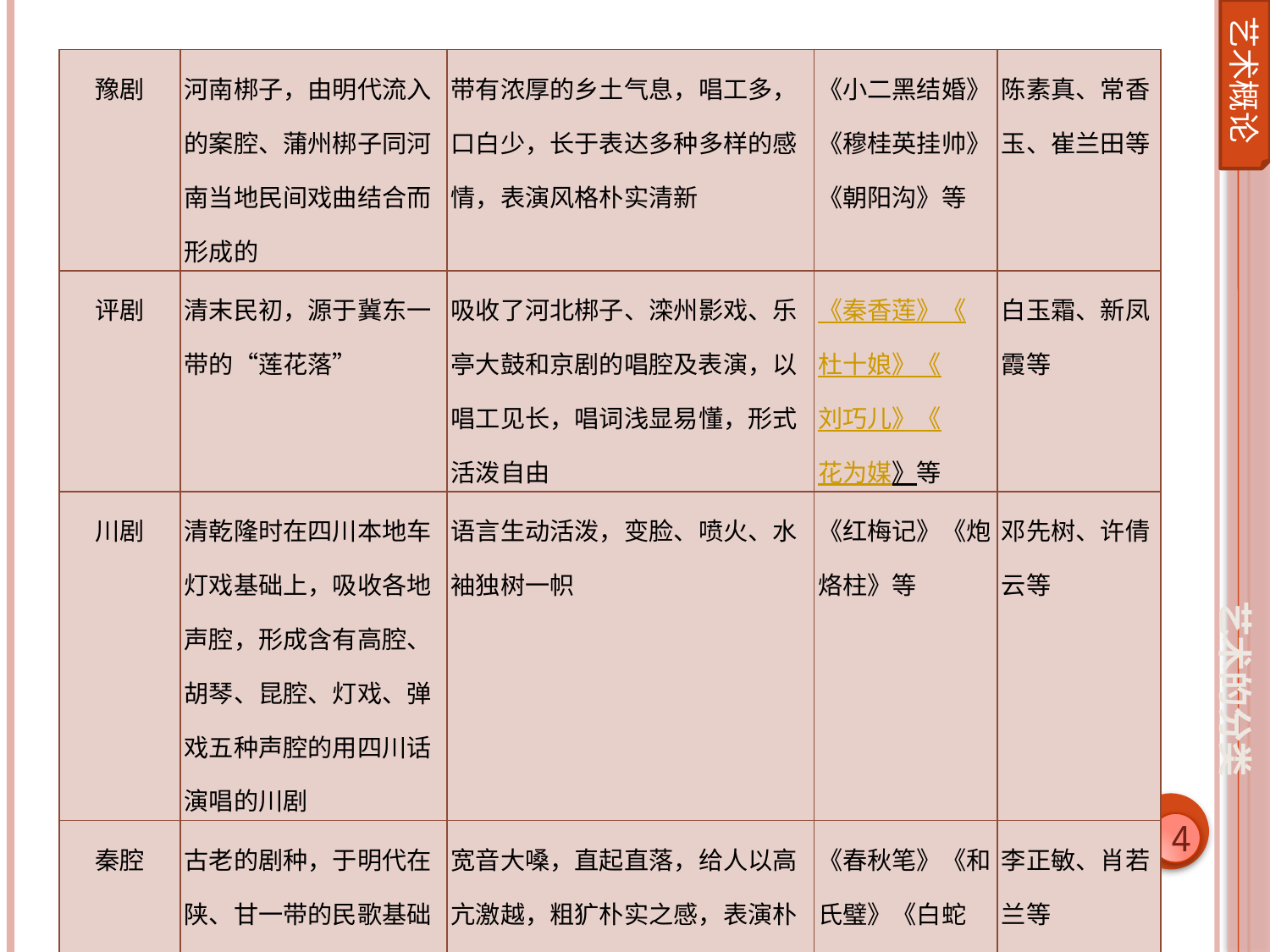

艺术概论
| 豫剧 | 河南梆子，由明代流入的案腔、蒲州梆子同河南当地民间戏曲结合而形成的 | 带有浓厚的乡土气息，唱工多，口白少，长于表达多种多样的感情，表演风格朴实清新 | 《小二黑结婚》 《穆桂英挂帅》 《朝阳沟》等 | 陈素真、常香玉、崔兰田等 |
| --- | --- | --- | --- | --- |
| 评剧 | 清末民初，源于冀东一带的“莲花落” | 吸收了河北梆子、滦州影戏、乐亭大鼓和京剧的唱腔及表演，以唱工见长，唱词浅显易懂，形式活泼自由 | 《秦香莲》《杜十娘》《刘巧儿》《花为媒》等 | 白玉霜、新凤霞等 |
| 川剧 | 清乾隆时在四川本地车灯戏基础上，吸收各地声腔，形成含有高腔、胡琴、昆腔、灯戏、弹戏五种声腔的用四川话演唱的川剧 | 语言生动活泼，变脸、喷火、水袖独树一帜 | 《红梅记》《炮烙柱》等 | 邓先树、许倩云等 |
| 秦腔 | 古老的剧种，于明代在陕、甘一带的民歌基础上形成，发展过程中受到昆腔、弋阳腔、青阳腔等唱腔的影响 | 宽音大嗓，直起直落，给人以高亢激越，粗犷朴实之感，表演朴实热烈，富有夸张性，有喷火，跌扑、耍髯口等多种特技 | 《春秋笔》《和氏璧》《白蛇传》《赵氏孤儿》等 | 李正敏、肖若兰等 |
艺术的分类
4